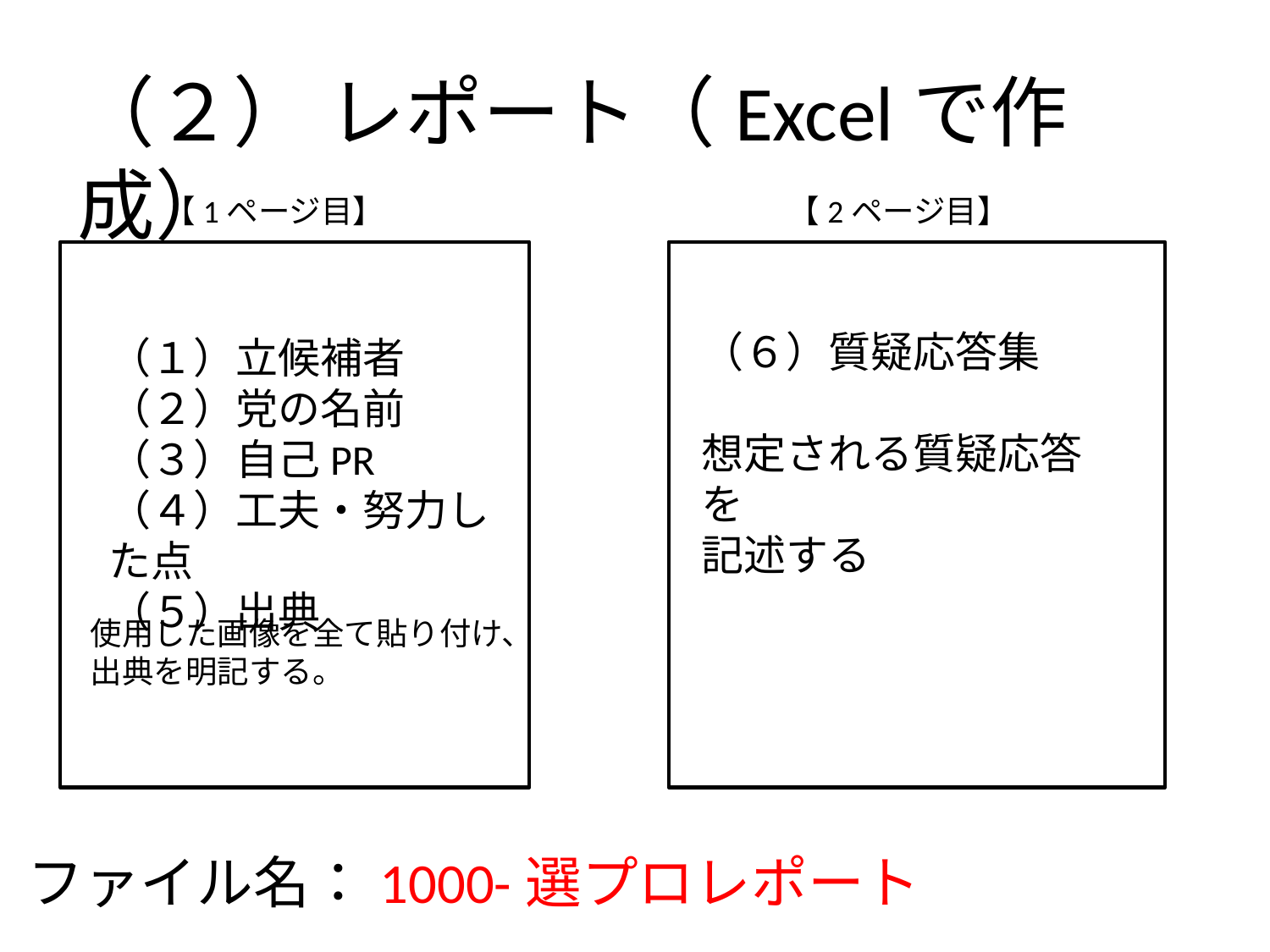

（２） レポート（Excelで作成）
【1ページ目】
【2ページ目】

（６）質疑応答集

想定される質疑応答を
記述する
（１）立候補者
（２）党の名前
（３）自己PR
（４）工夫・努力した点
（５）出典

使用した画像を全て貼り付け、
出典を明記する。

ファイル名：1000-選プロレポート